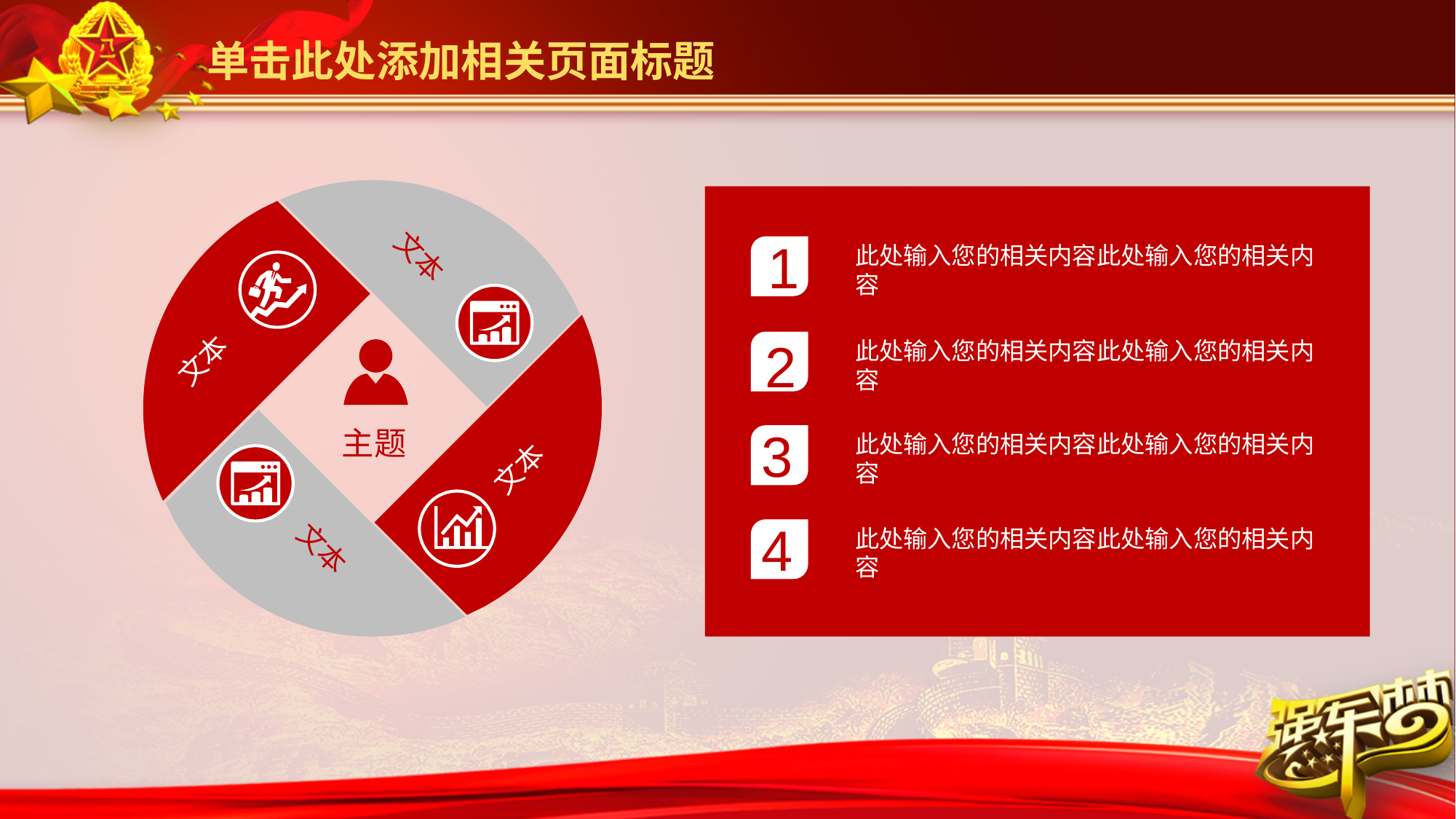

单击此处添加相关页面标题

1
此处输入您的相关内容此处输入您的相关内容

文本

2
此处输入您的相关内容此处输入您的相关内容
文本

3
主题
此处输入您的相关内容此处输入您的相关内容

文本

4
此处输入您的相关内容此处输入您的相关内容

文本